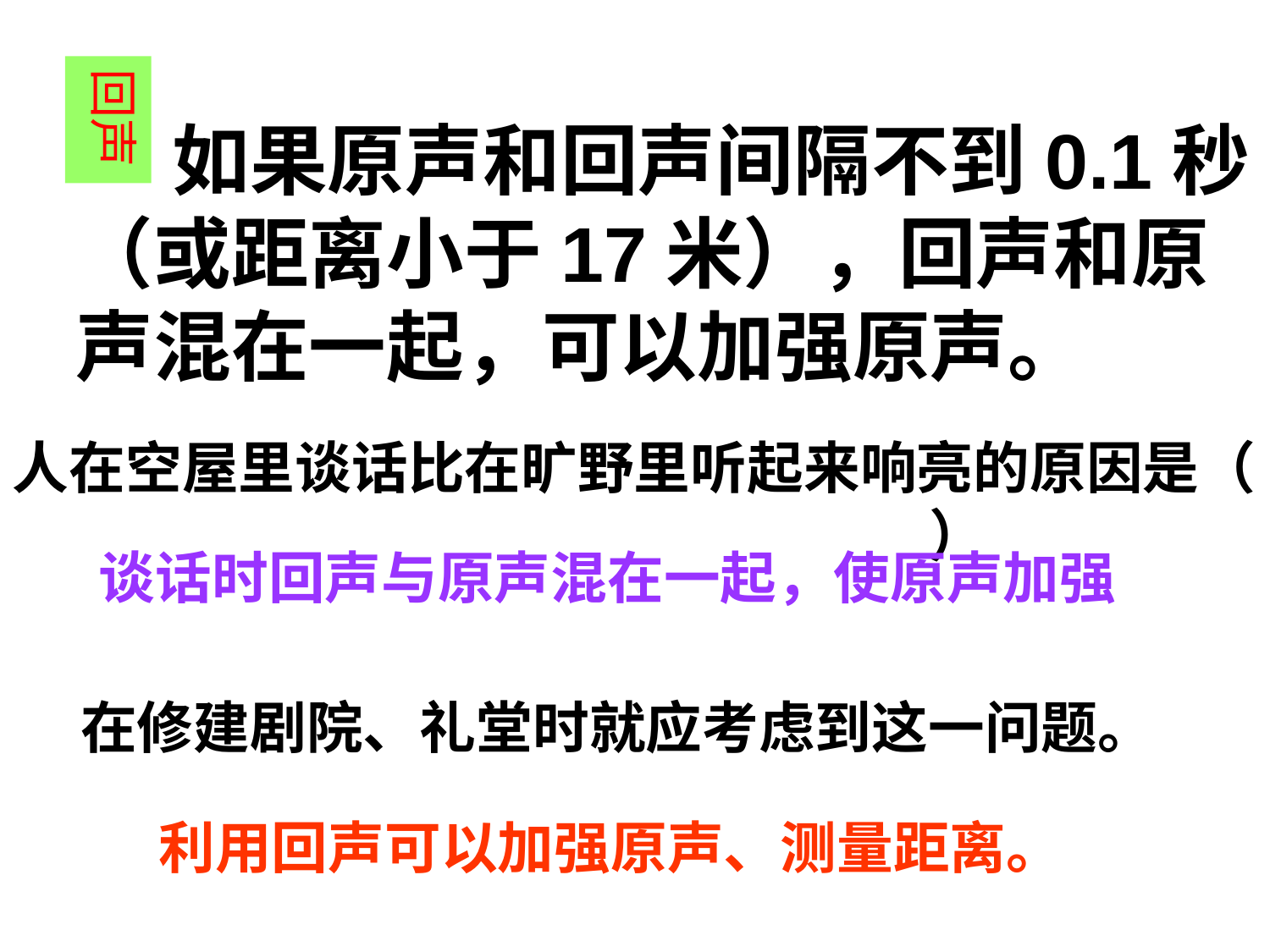

回声
     如果原声和回声间隔不到0.1秒（或距离小于17米），回声和原声混在一起，可以加强原声。
人在空屋里谈话比在旷野里听起来响亮的原因是（                                                                        ）
谈话时回声与原声混在一起，使原声加强
在修建剧院、礼堂时就应考虑到这一问题。
利用回声可以加强原声、测量距离。